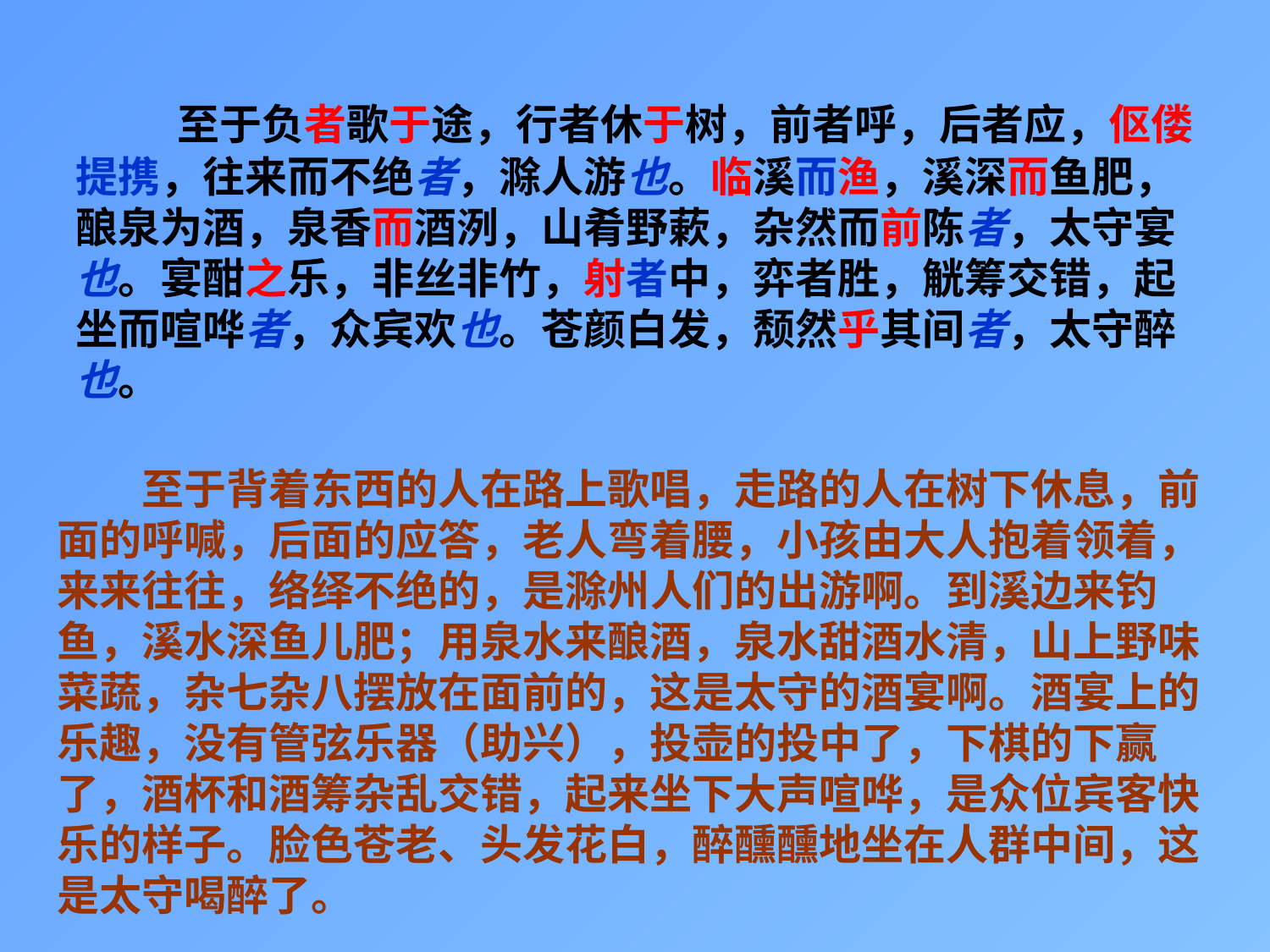

至于负者歌于途，行者休于树，前者呼，后者应，伛偻提携，往来而不绝者，滁人游也。临溪而渔，溪深而鱼肥，酿泉为酒，泉香而酒洌，山肴野蔌，杂然而前陈者，太守宴也。宴酣之乐，非丝非竹，射者中，弈者胜，觥筹交错，起坐而喧哗者，众宾欢也。苍颜白发，颓然乎其间者，太守醉也。
　　至于背着东西的人在路上歌唱，走路的人在树下休息，前面的呼喊，后面的应答，老人弯着腰，小孩由大人抱着领着，来来往往，络绎不绝的，是滁州人们的出游啊。到溪边来钓鱼，溪水深鱼儿肥；用泉水来酿酒，泉水甜酒水清，山上野味菜蔬，杂七杂八摆放在面前的，这是太守的酒宴啊。酒宴上的乐趣，没有管弦乐器（助兴），投壶的投中了，下棋的下赢了，酒杯和酒筹杂乱交错，起来坐下大声喧哗，是众位宾客快乐的样子。脸色苍老、头发花白，醉醺醺地坐在人群中间，这是太守喝醉了。